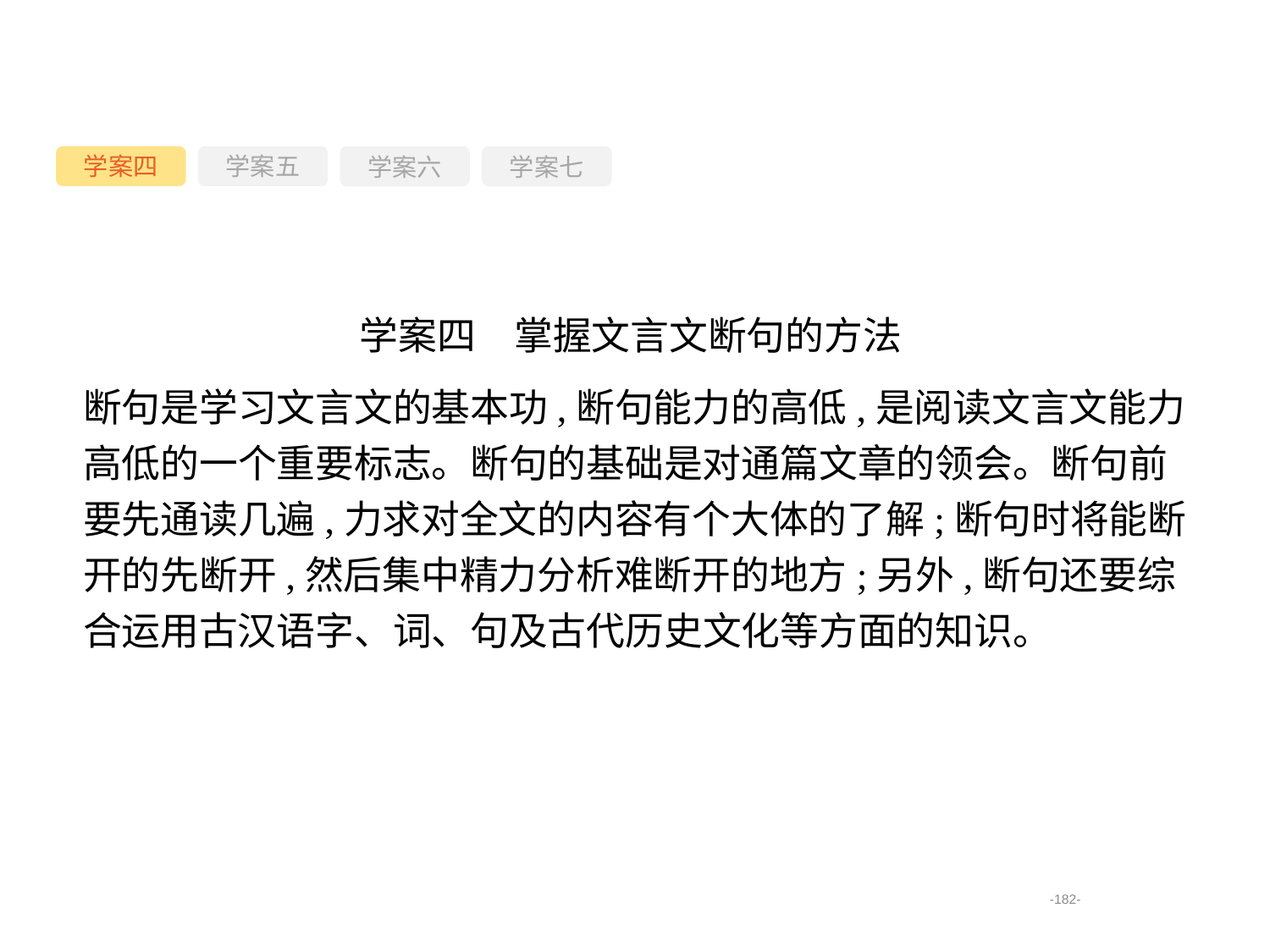

学案四
学案六
学案七
学案五
学案四　掌握文言文断句的方法
断句是学习文言文的基本功,断句能力的高低,是阅读文言文能力高低的一个重要标志。断句的基础是对通篇文章的领会。断句前要先通读几遍,力求对全文的内容有个大体的了解;断句时将能断开的先断开,然后集中精力分析难断开的地方;另外,断句还要综合运用古汉语字、词、句及古代历史文化等方面的知识。
-182-